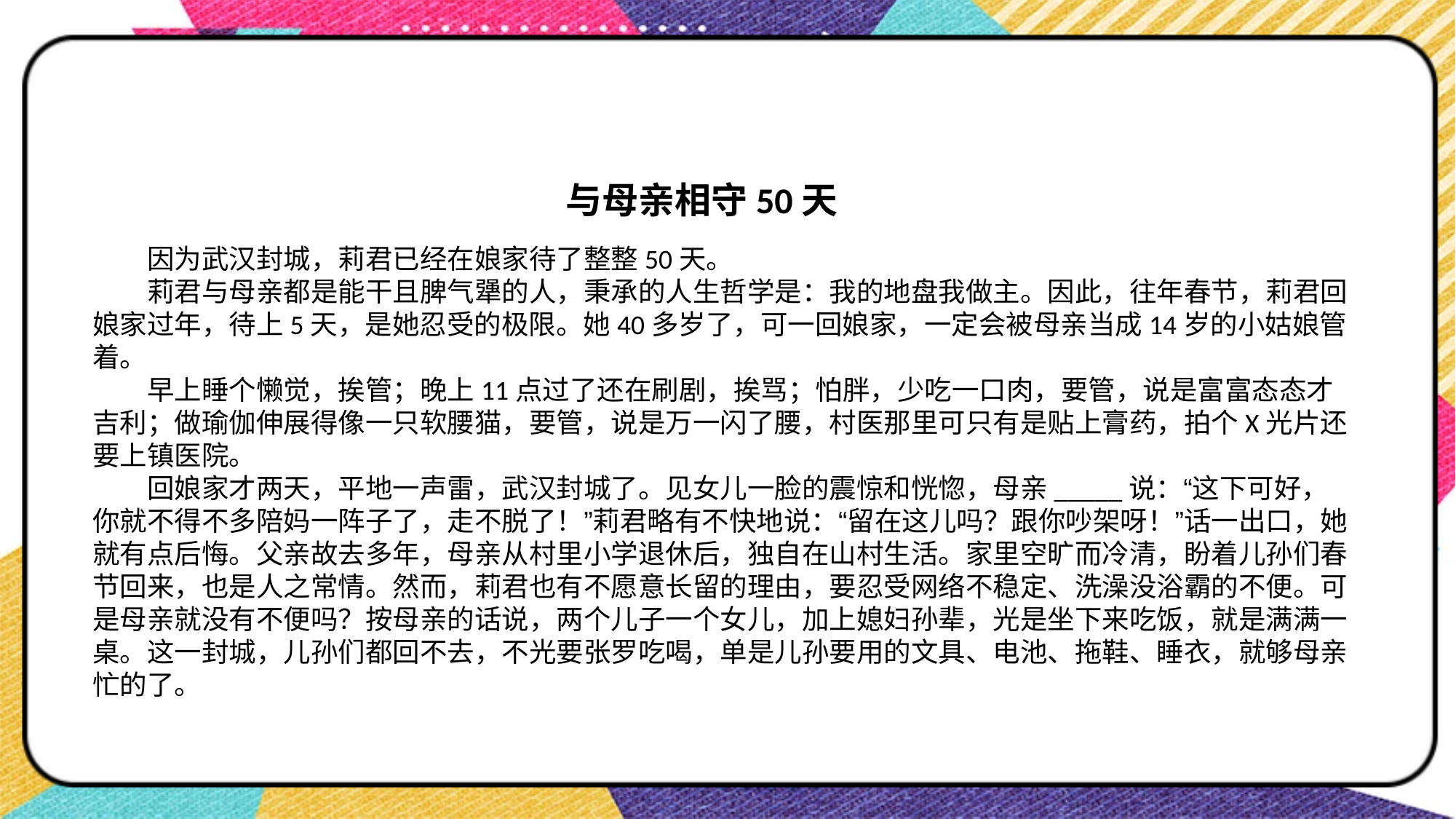

与母亲相守50天
因为武汉封城，莉君已经在娘家待了整整50天。
莉君与母亲都是能干且脾气犟的人，秉承的人生哲学是：我的地盘我做主。因此，往年春节，莉君回娘家过年，待上5天，是她忍受的极限。她40多岁了，可一回娘家，一定会被母亲当成14岁的小姑娘管着。
早上睡个懒觉，挨管；晚上11点过了还在刷剧，挨骂；怕胖，少吃一口肉，要管，说是富富态态才吉利；做瑜伽伸展得像一只软腰猫，要管，说是万一闪了腰，村医那里可只有是贴上膏药，拍个X光片还要上镇医院。
回娘家才两天，平地一声雷，武汉封城了。见女儿一脸的震惊和恍惚，母亲_____说：“这下可好，你就不得不多陪妈一阵子了，走不脱了！”莉君略有不快地说：“留在这儿吗？跟你吵架呀！”话一出口，她就有点后悔。父亲故去多年，母亲从村里小学退休后，独自在山村生活。家里空旷而冷清，盼着儿孙们春节回来，也是人之常情。然而，莉君也有不愿意长留的理由，要忍受网络不稳定、洗澡没浴霸的不便。可是母亲就没有不便吗？按母亲的话说，两个儿子一个女儿，加上媳妇孙辈，光是坐下来吃饭，就是满满一桌。这一封城，儿孙们都回不去，不光要张罗吃喝，单是儿孙要用的文具、电池、拖鞋、睡衣，就够母亲忙的了。